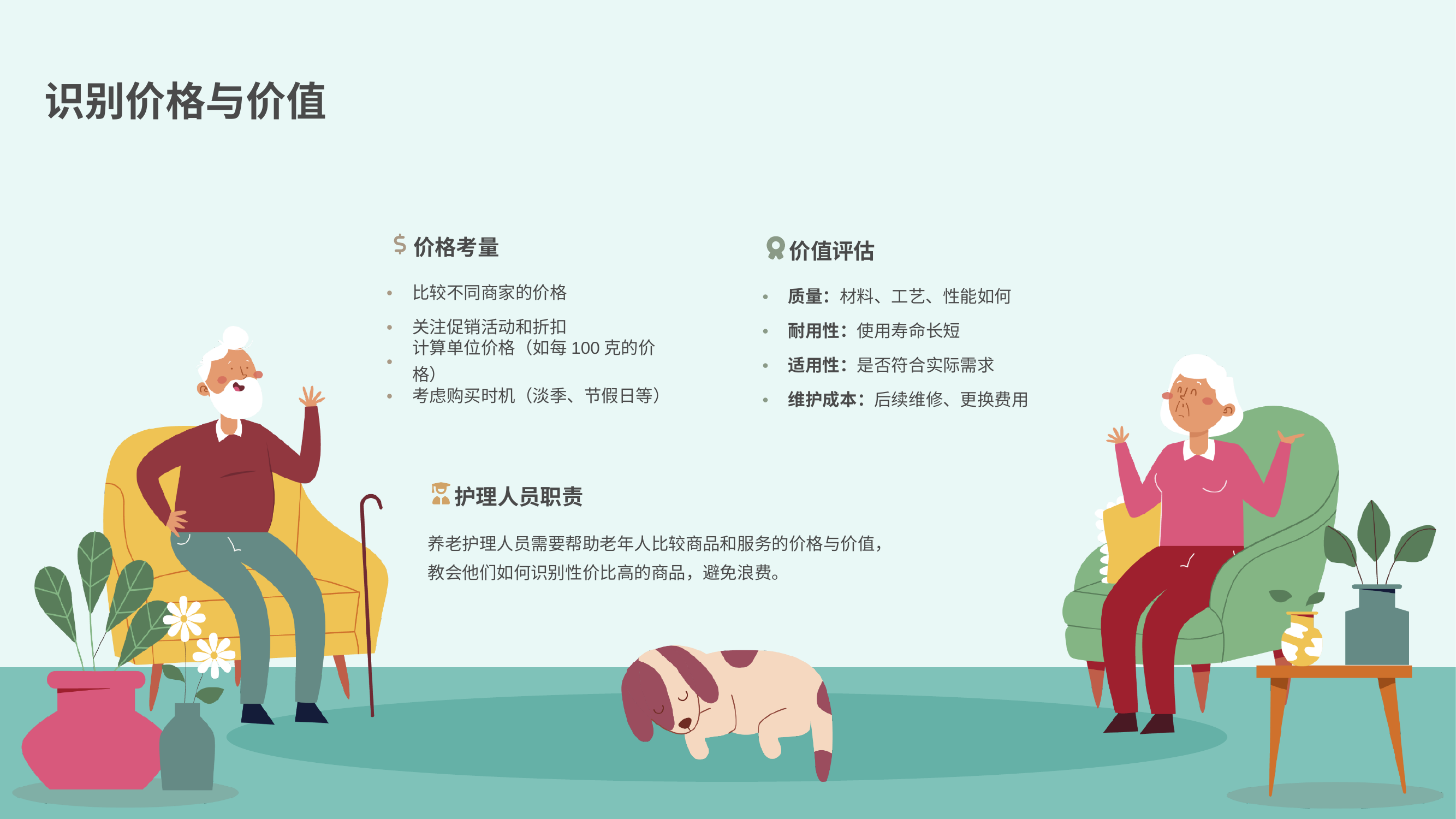

识别价格与价值
价格考量
价值评估

•
比较不同商家的价格
•
质量：材料、工艺、性能如何
•
关注促销活动和折扣
•
耐用性：使用寿命长短
•
计算单位价格（如每100克的价格）
•
适用性：是否符合实际需求
•
考虑购买时机（淡季、节假日等）
•
维护成本：后续维修、更换费用
护理人员职责

养老护理人员需要帮助老年人比较商品和服务的价格与价值，教会他们如何识别性价比高的商品，避免浪费。